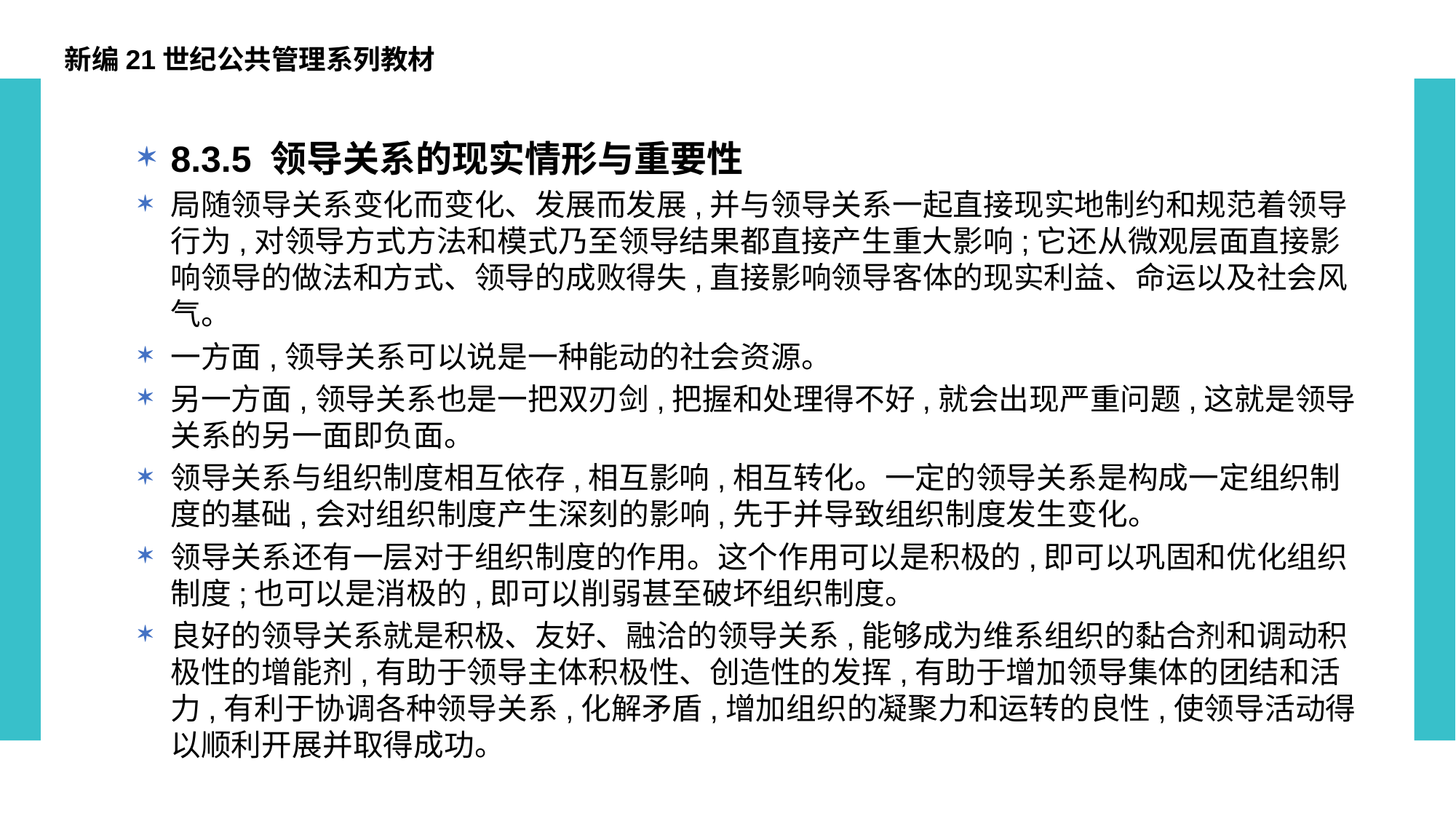

新编21世纪公共管理系列教材
8.3.5 领导关系的现实情形与重要性
局随领导关系变化而变化、发展而发展,并与领导关系一起直接现实地制约和规范着领导行为,对领导方式方法和模式乃至领导结果都直接产生重大影响;它还从微观层面直接影响领导的做法和方式、领导的成败得失,直接影响领导客体的现实利益、命运以及社会风气。
一方面,领导关系可以说是一种能动的社会资源。
另一方面,领导关系也是一把双刃剑,把握和处理得不好,就会出现严重问题,这就是领导关系的另一面即负面。
领导关系与组织制度相互依存,相互影响,相互转化。一定的领导关系是构成一定组织制度的基础,会对组织制度产生深刻的影响,先于并导致组织制度发生变化。
领导关系还有一层对于组织制度的作用。这个作用可以是积极的,即可以巩固和优化组织制度;也可以是消极的,即可以削弱甚至破坏组织制度。
良好的领导关系就是积极、友好、融洽的领导关系,能够成为维系组织的黏合剂和调动积极性的增能剂,有助于领导主体积极性、创造性的发挥,有助于增加领导集体的团结和活力,有利于协调各种领导关系,化解矛盾,增加组织的凝聚力和运转的良性,使领导活动得以顺利开展并取得成功。